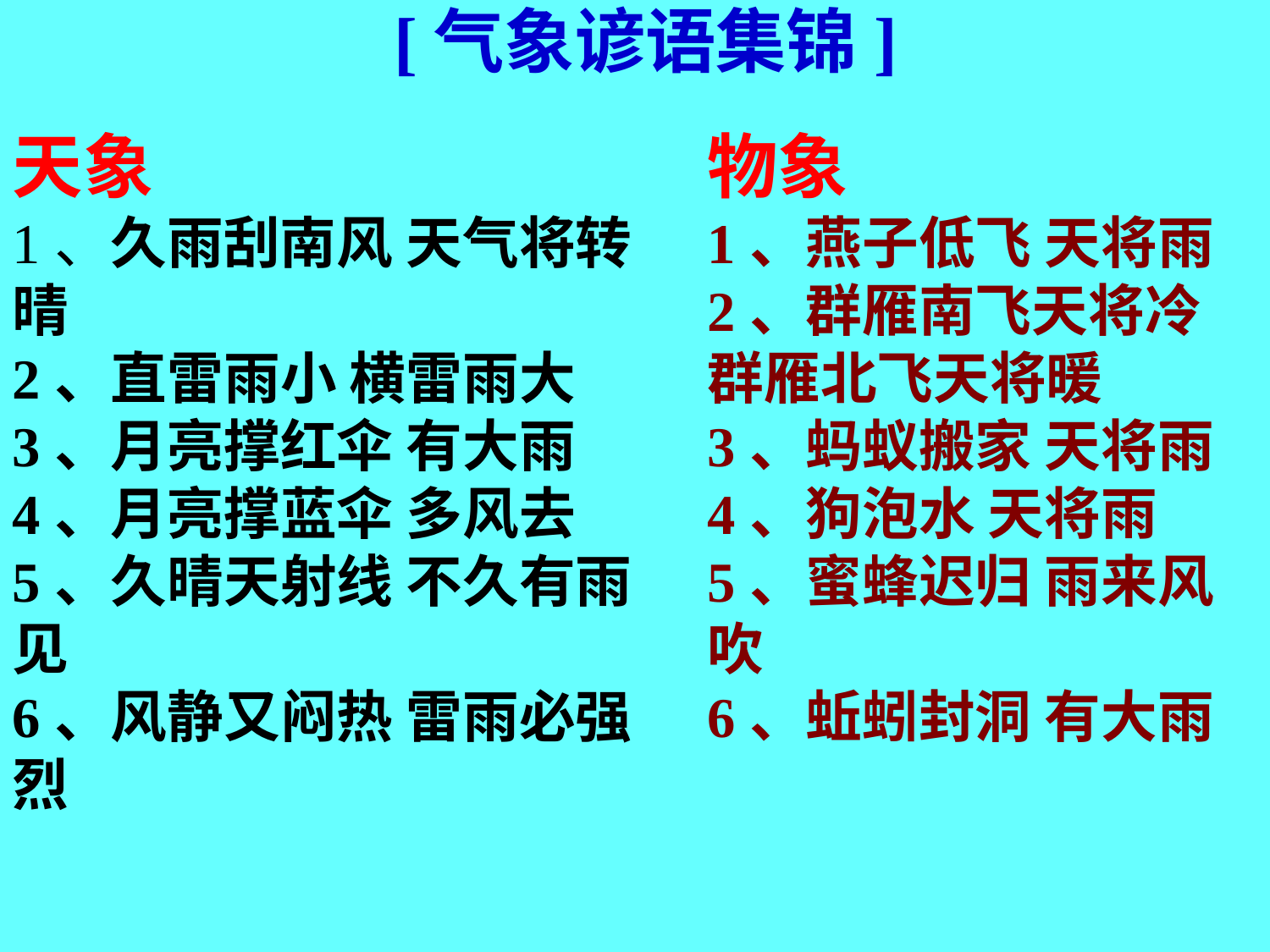

[气象谚语集锦]
天象
1、久雨刮南风 天气将转晴
2、直雷雨小 横雷雨大 
3、月亮撑红伞 有大雨 
4、月亮撑蓝伞 多风去 
5、久晴天射线 不久有雨见
6、风静又闷热 雷雨必强烈
物象
1、燕子低飞 天将雨  
2、群雁南飞天将冷 群雁北飞天将暖 
3、蚂蚁搬家 天将雨 
4、狗泡水 天将雨 
5、蜜蜂迟归 雨来风吹
6、蚯蚓封洞 有大雨